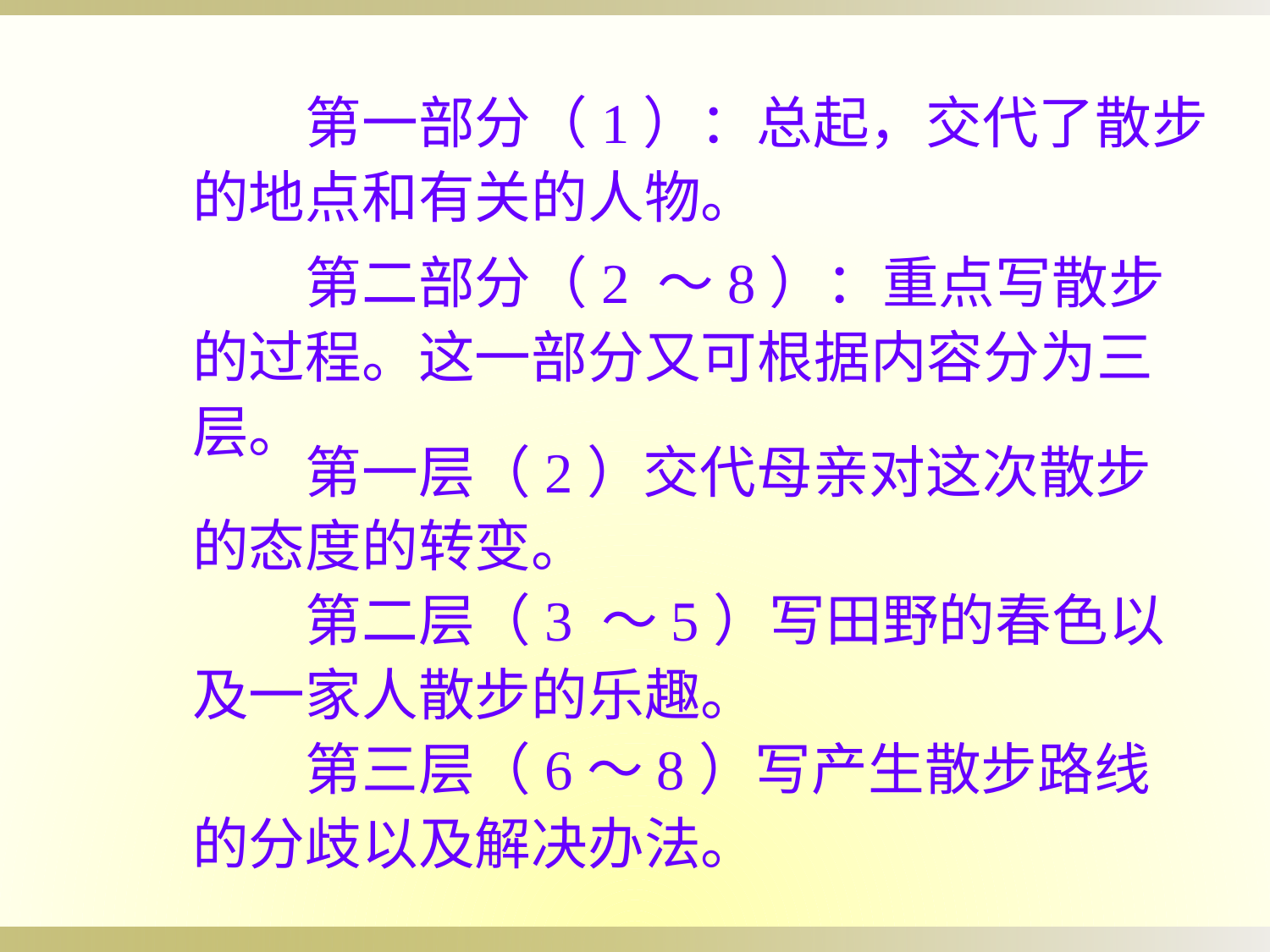

第一部分（1）：总起，交代了散步的地点和有关的人物。
　　第二部分（2 ～8）：重点写散步的过程。这一部分又可根据内容分为三层。
　　第一层（2）交代母亲对这次散步的态度的转变。
　　第二层（3 ～5）写田野的春色以及一家人散步的乐趣。
　　第三层（6～8）写产生散步路线的分歧以及解决办法。